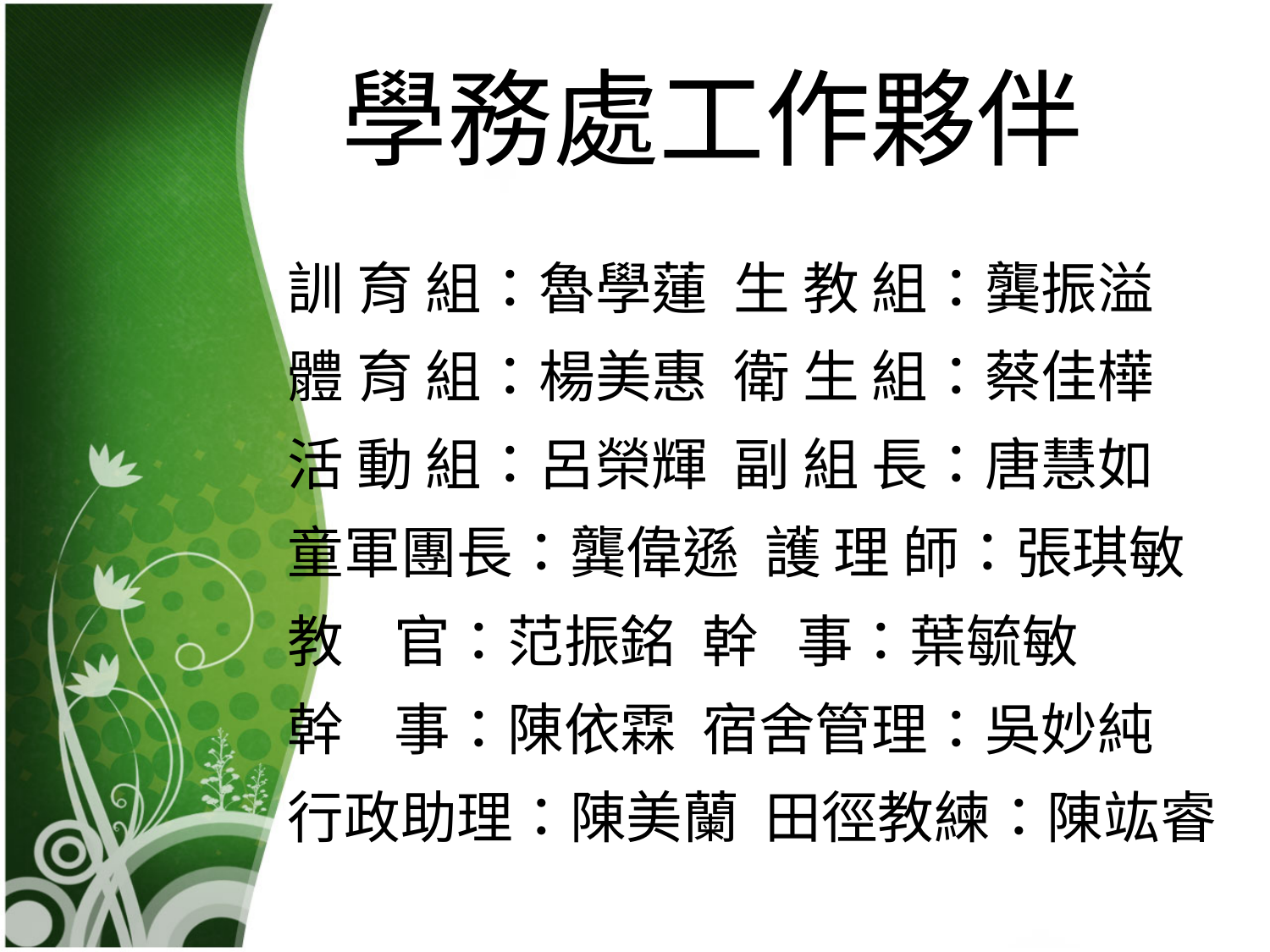

學務處工作夥伴
訓 育 組：魯學蓮  生 教 組：龔振溢
體 育 組：楊美惠  衛 生 組：蔡佳樺
活 動 組：呂榮輝  副 組 長：唐慧如
童軍團長：龔偉遜  護 理 師：張琪敏
教    官：范振銘  幹   事：葉毓敏
幹    事：陳依霖  宿舍管理：吳妙純
行政助理：陳美蘭  田徑教練：陳竑睿